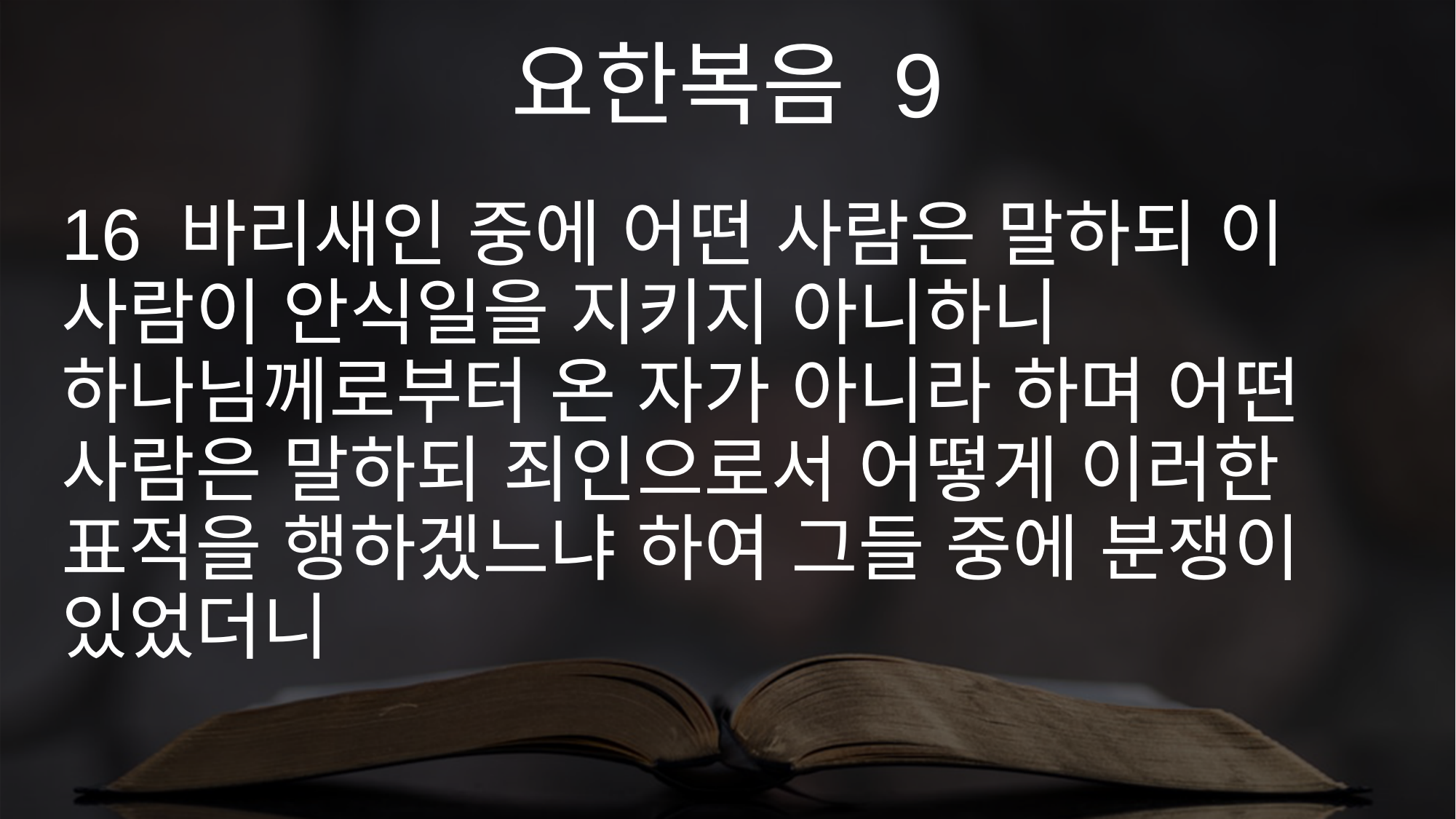

요한복음 9
16 바리새인 중에 어떤 사람은 말하되 이 사람이 안식일을 지키지 아니하니 하나님께로부터 온 자가 아니라 하며 어떤 사람은 말하되 죄인으로서 어떻게 이러한 표적을 행하겠느냐 하여 그들 중에 분쟁이 있었더니